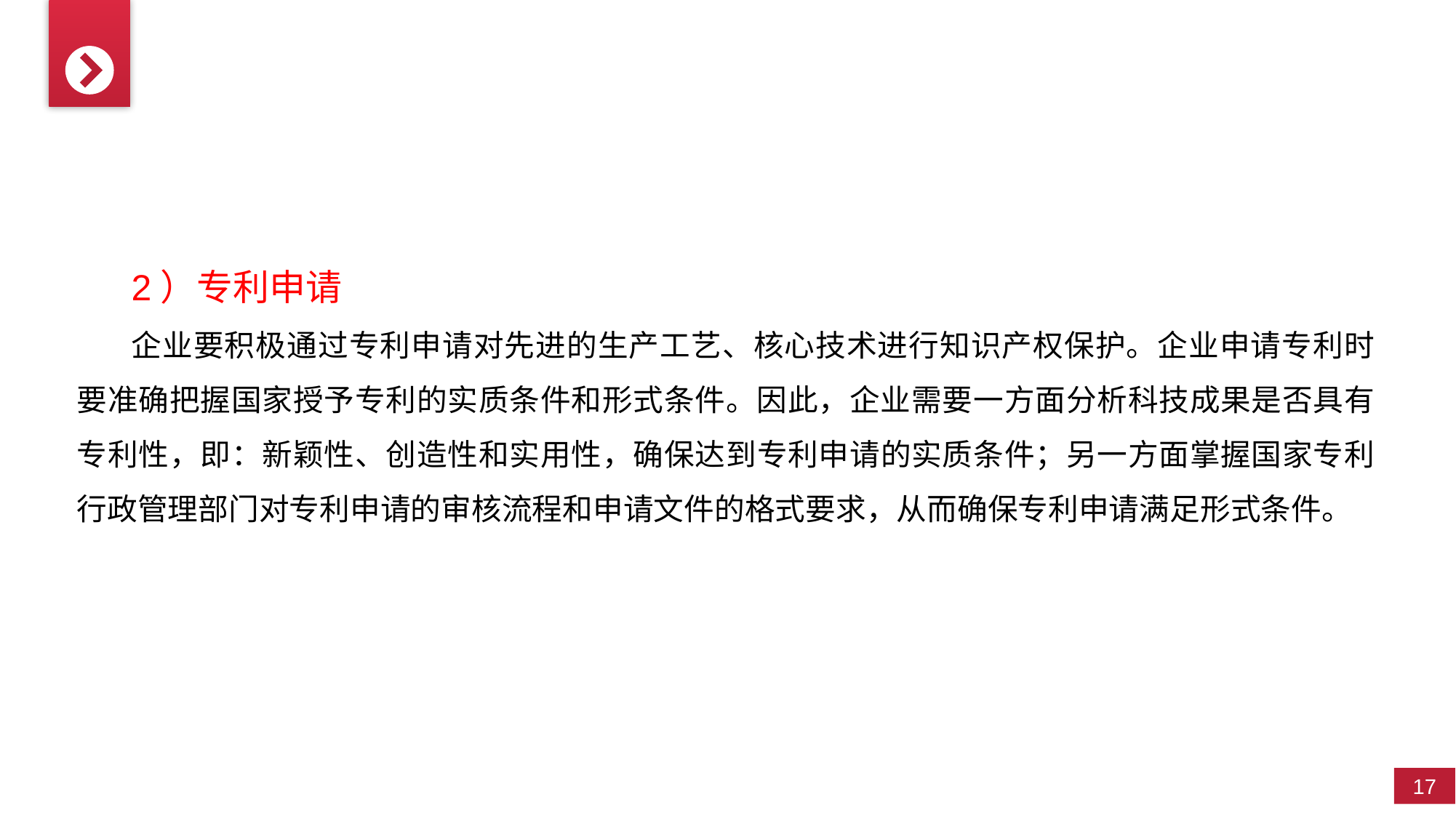

2）专利申请
企业要积极通过专利申请对先进的生产工艺、核心技术进行知识产权保护。企业申请专利时要准确把握国家授予专利的实质条件和形式条件。因此，企业需要一方面分析科技成果是否具有专利性，即：新颖性、创造性和实用性，确保达到专利申请的实质条件；另一方面掌握国家专利行政管理部门对专利申请的审核流程和申请文件的格式要求，从而确保专利申请满足形式条件。